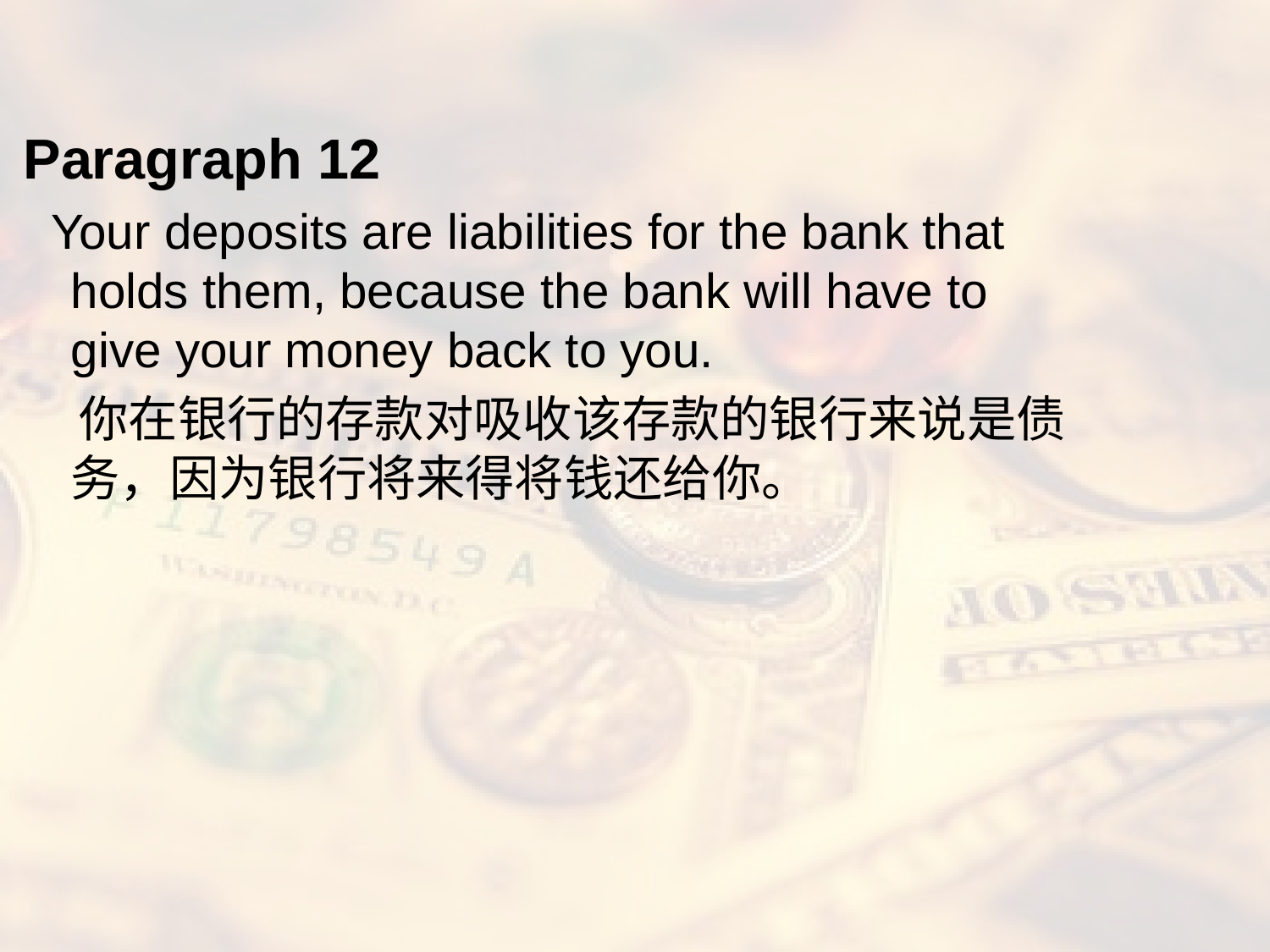

#
Paragraph 12
  Your deposits are liabilities for the bank that holds them, because the bank will have to give your money back to you.
    你在银行的存款对吸收该存款的银行来说是债务，因为银行将来得将钱还给你。